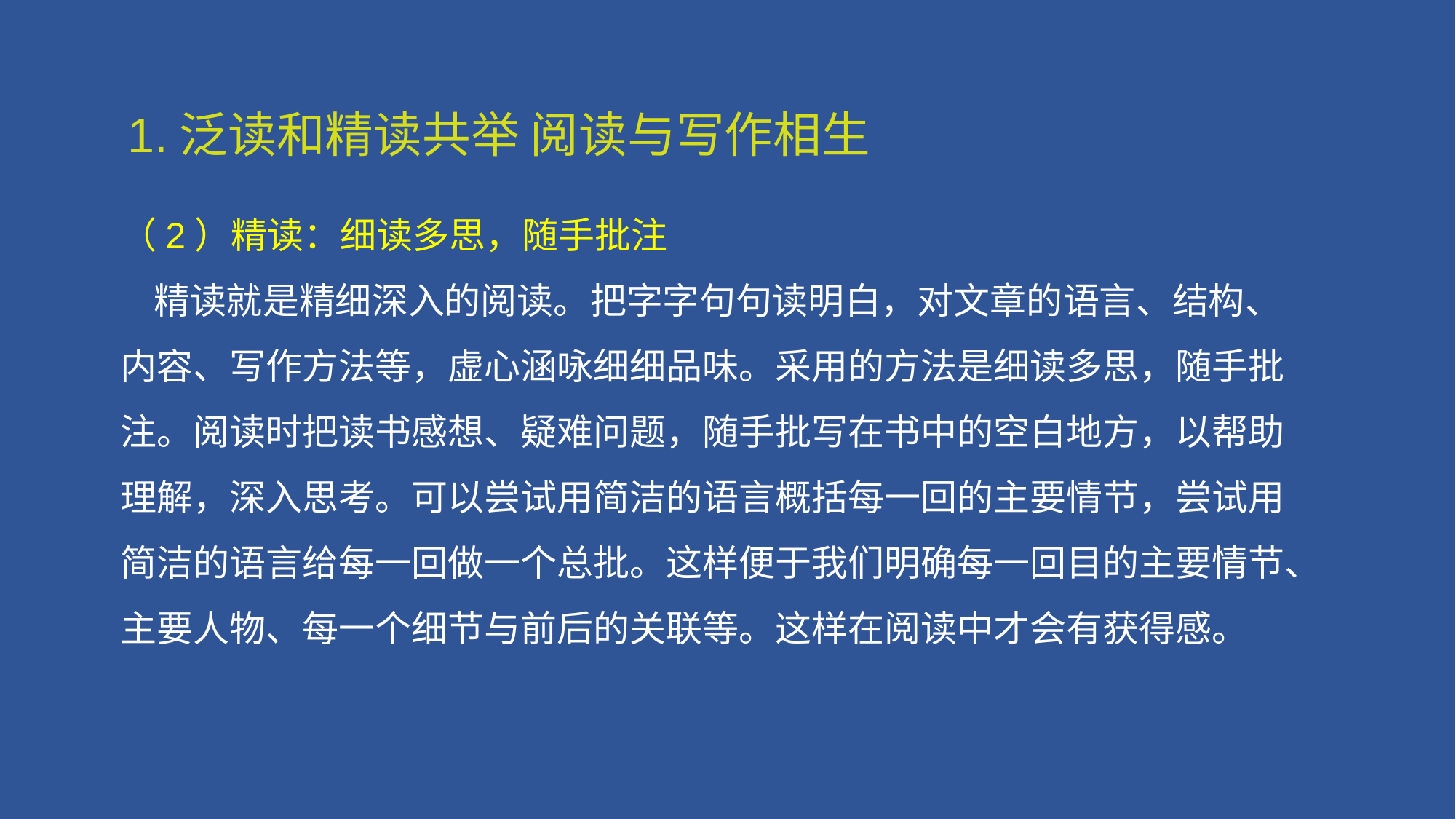

1.泛读和精读共举 阅读与写作相生
（2）精读：细读多思，随手批注
   精读就是精细深入的阅读。把字字句句读明白，对文章的语言、结构、内容、写作方法等，虚心涵咏细细品味。采用的方法是细读多思，随手批注。阅读时把读书感想、疑难问题，随手批写在书中的空白地方，以帮助理解，深入思考。可以尝试用简洁的语言概括每一回的主要情节，尝试用简洁的语言给每一回做一个总批。这样便于我们明确每一回目的主要情节、主要人物、每一个细节与前后的关联等。这样在阅读中才会有获得感。